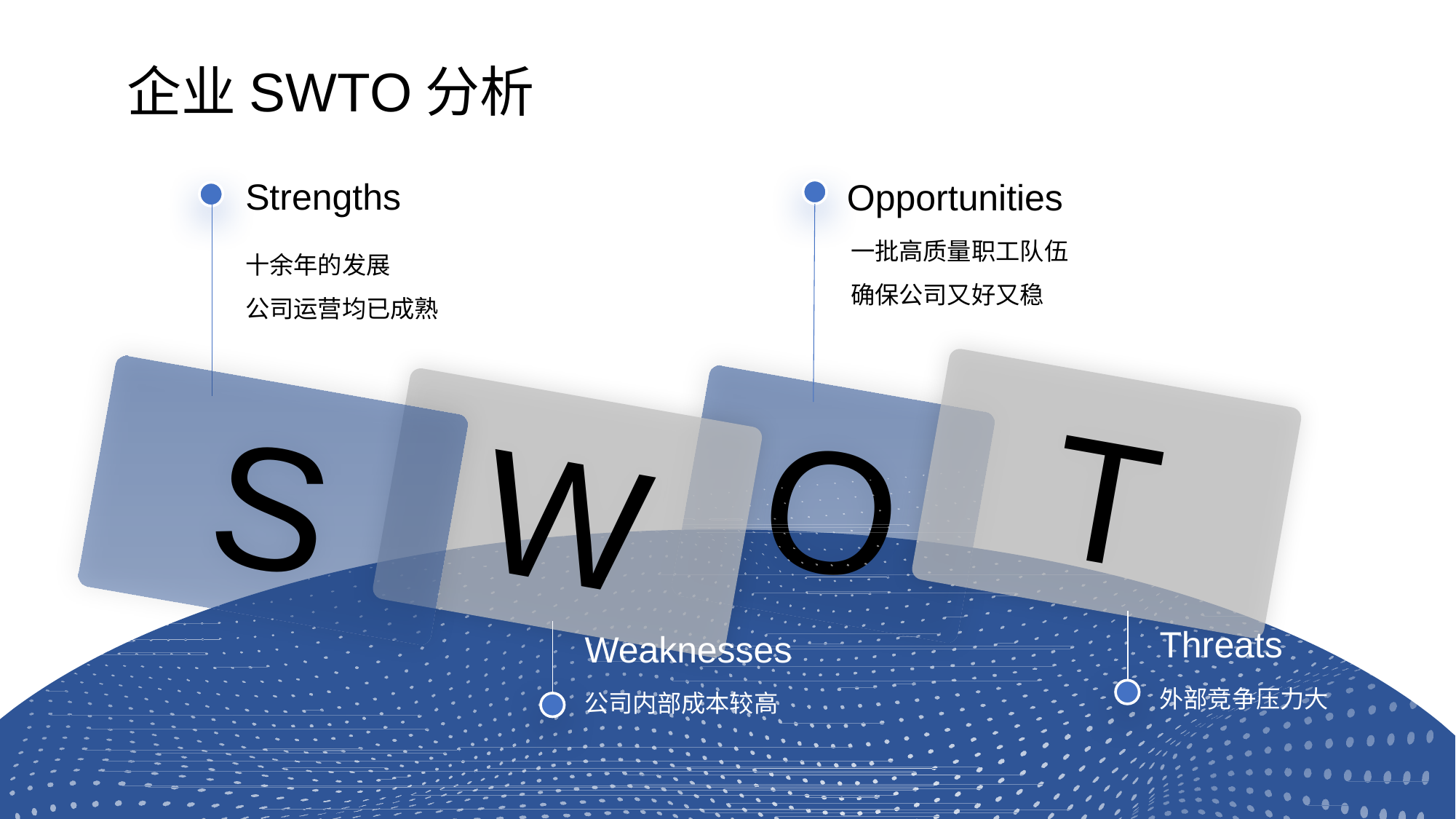

# 企业SWTO分析
Strengths

十余年的发展
公司运营均已成熟
S
Opportunities

一批高质量职工队伍
确保公司又好又稳
O
T
Threats
外部竞争压力大

W
Weaknesses
公司内部成本较高